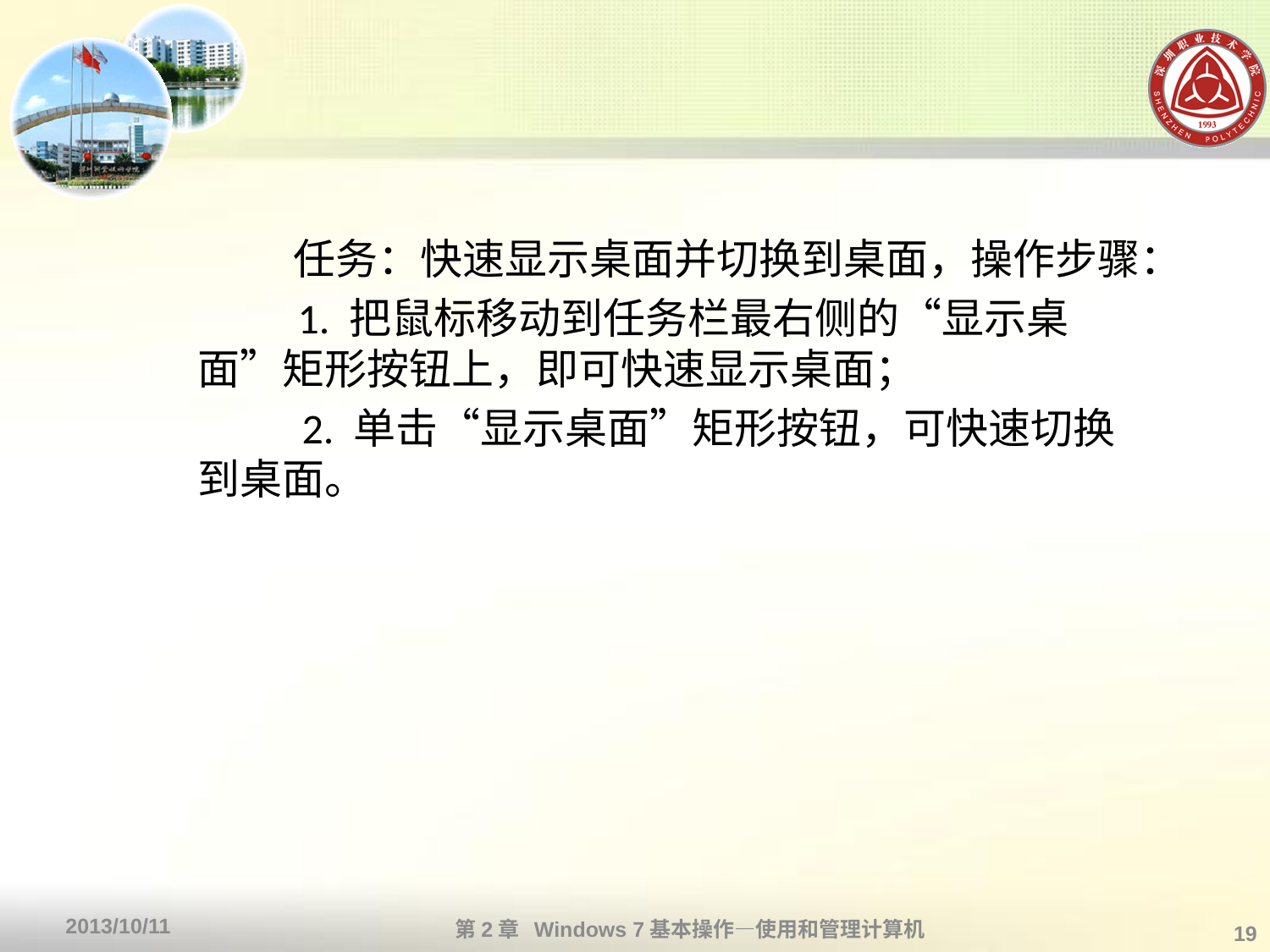

#
         任务：快速显示桌面并切换到桌面，操作步骤：
　     1. 把鼠标移动到任务栏最右侧的“显示桌面”矩形按钮上，即可快速显示桌面；
　　 2. 单击“显示桌面”矩形按钮，可快速切换到桌面。
第2章  Windows 7基本操作—使用和管理计算机
2013/10/11
19